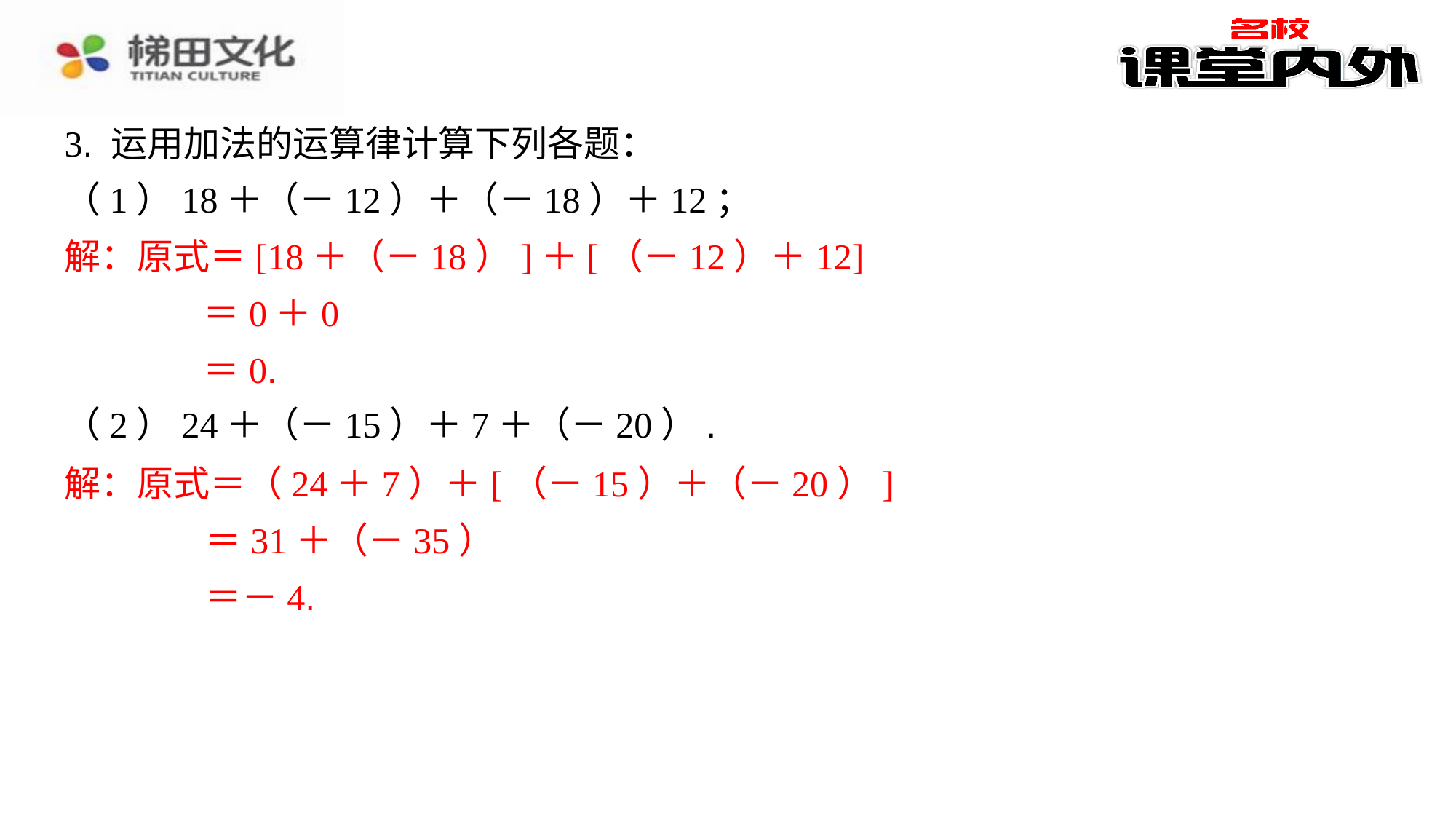

3. 运用加法的运算律计算下列各题：
（1）18＋（－12）＋（－18）＋12；
解：原式＝[18＋（－18）]＋[（－12）＋12]
＝0＋0
＝0.
（2）24＋（－15）＋7＋（－20）.
解：原式＝（24＋7）＋[（－15）＋
（－20）]
＝31＋（－35）
＝－4.
解：原式＝[18＋（－18）]＋[（－12）＋12]
＝0＋0
＝0.
解：原式＝（24＋7）＋[（－15）＋（－20）]
＝31＋（－35）
＝－4.